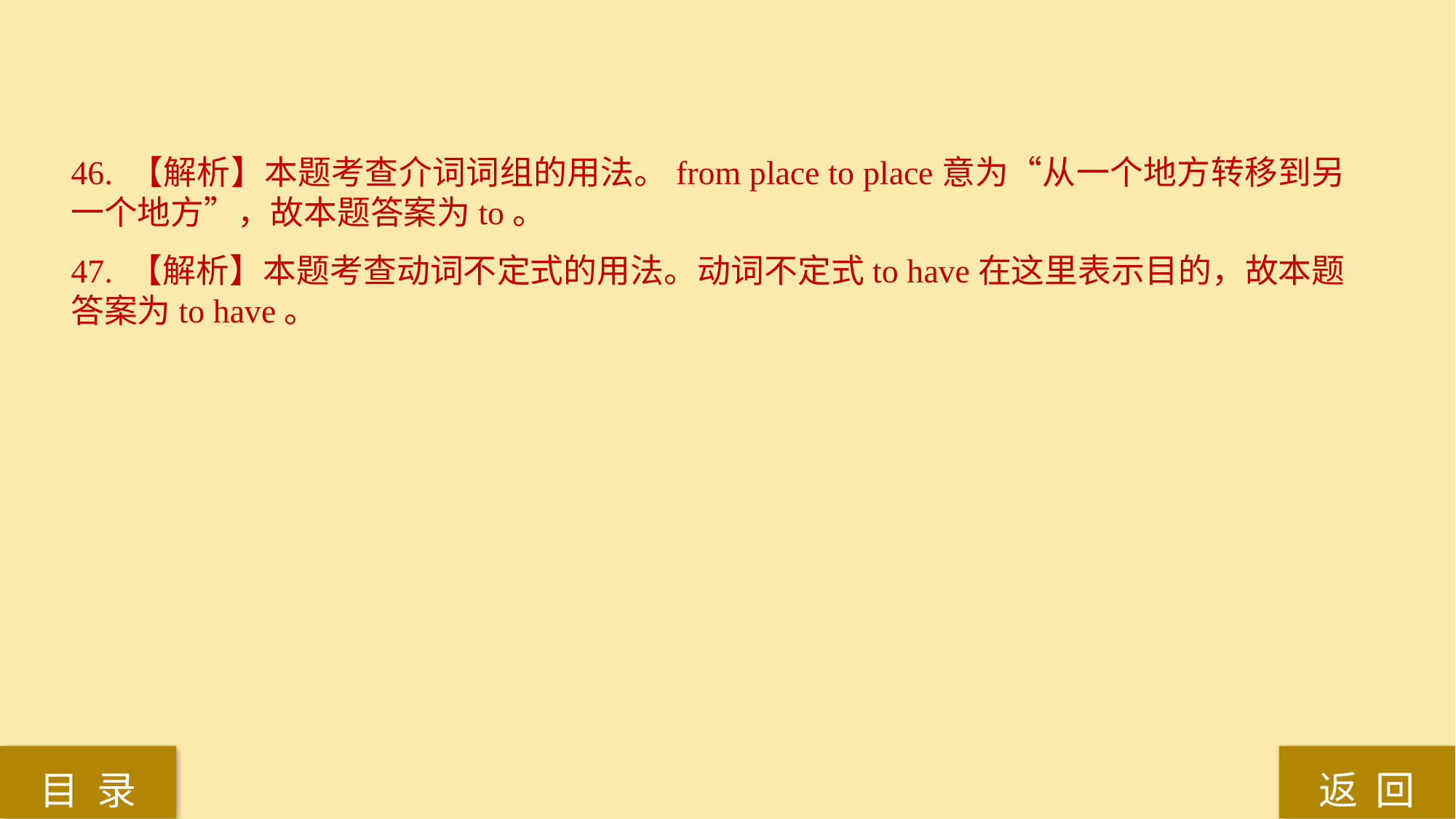

46. 【解析】本题考查介词词组的用法。from place to place意为“从一个地方转移到另一个地方”，故本题答案为to。
47. 【解析】本题考查动词不定式的用法。动词不定式to have在这里表示目的，故本题答案为to have。
返  回